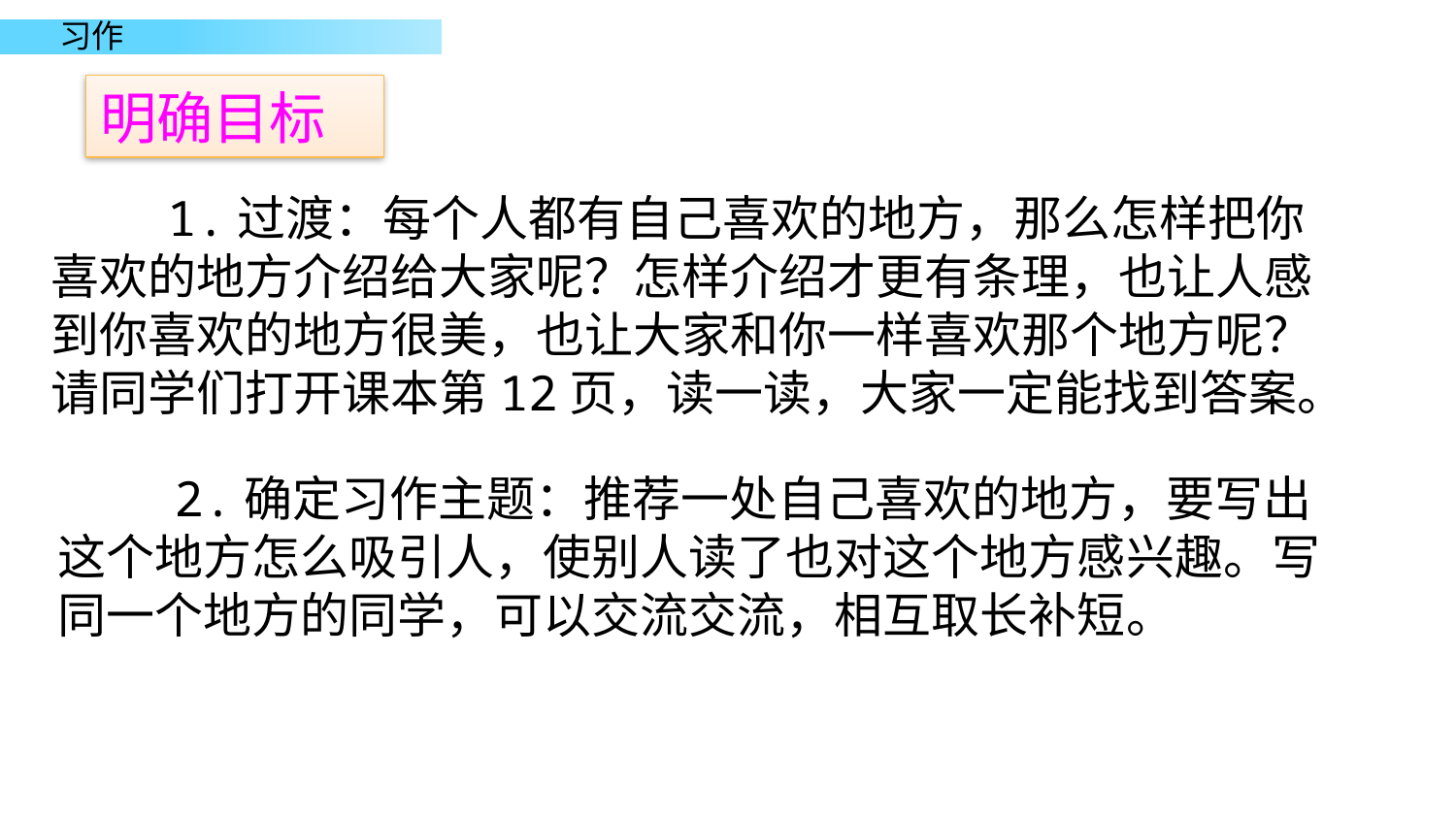

明确目标
    1.过渡：每个人都有自己喜欢的地方，那么怎样把你喜欢的地方介绍给大家呢？怎样介绍才更有条理，也让人感到你喜欢的地方很美，也让大家和你一样喜欢那个地方呢？请同学们打开课本第12页，读一读，大家一定能找到答案。
    2.确定习作主题：推荐一处自己喜欢的地方，要写出这个地方怎么吸引人，使别人读了也对这个地方感兴趣。写同一个地方的同学，可以交流交流，相互取长补短。